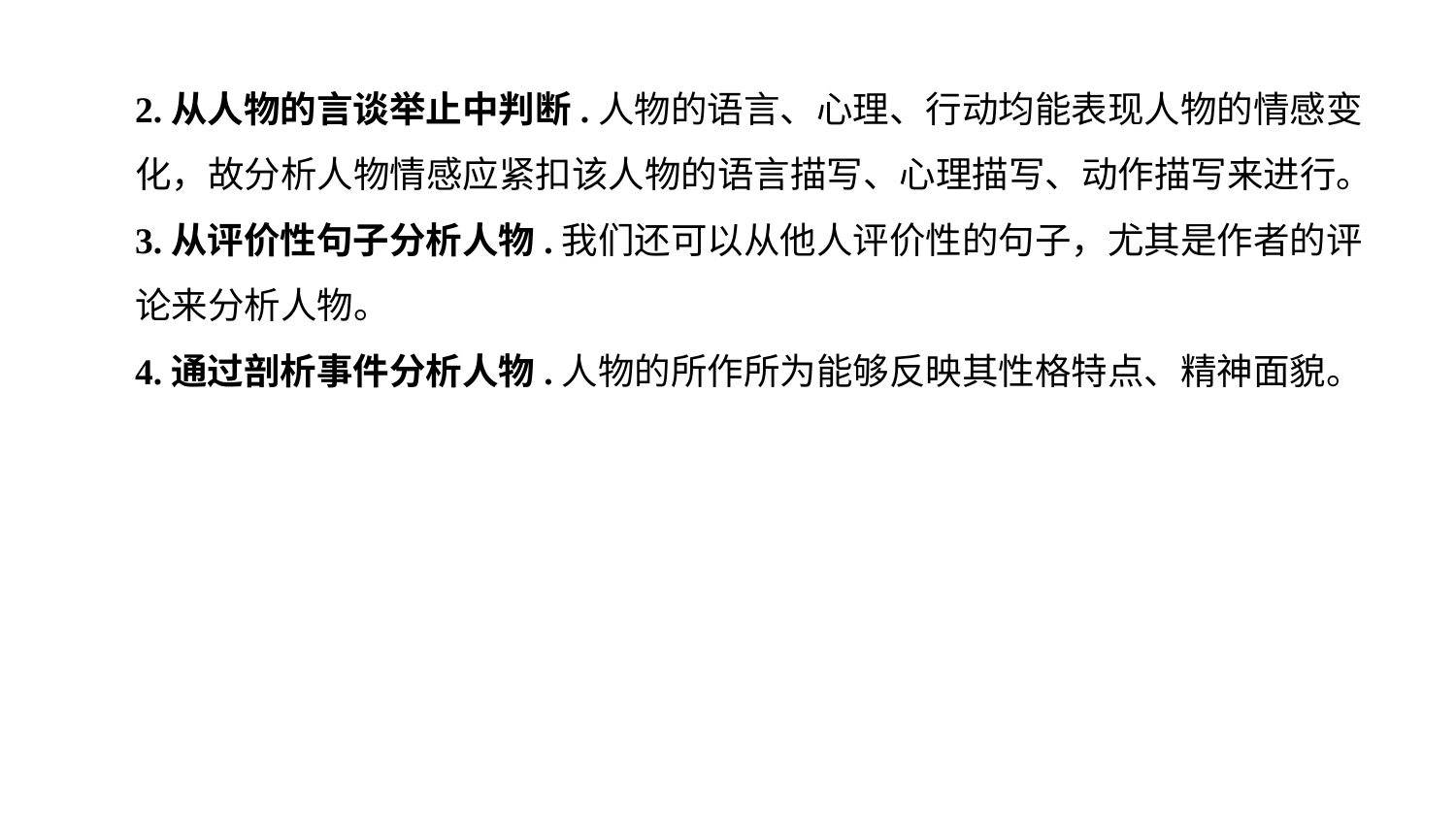

2.从人物的言谈举止中判断.人物的语言、心理、行动均能表现人物的情感变化，故分析人物情感应紧扣该人物的语言描写、心理描写、动作描写来进行。
3.从评价性句子分析人物.我们还可以从他人评价性的句子，尤其是作者的评论来分析人物。
4.通过剖析事件分析人物.人物的所作所为能够反映其性格特点、精神面貌。